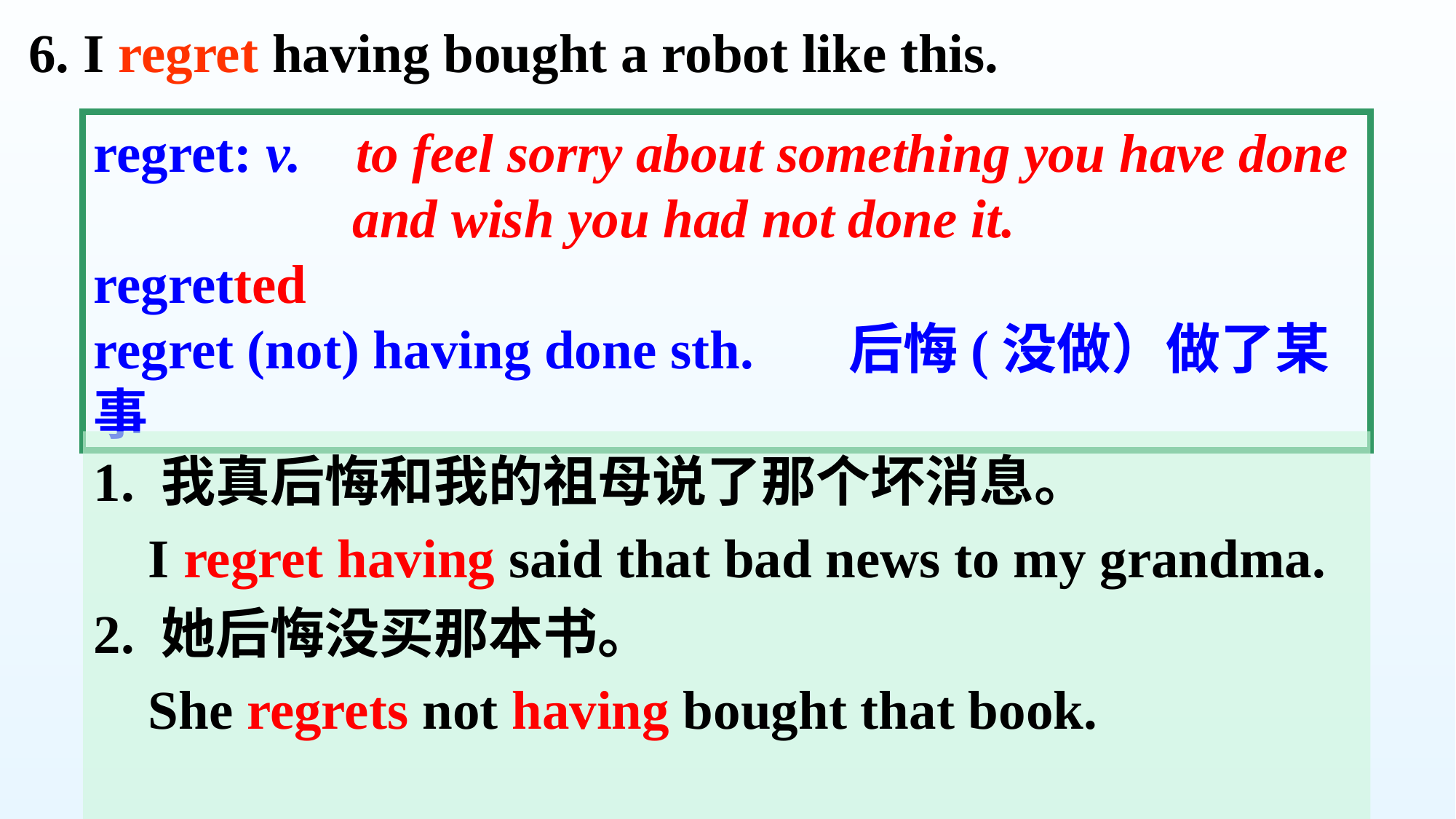

6. I regret having bought a robot like this.
regret: v.    to feel sorry about something you have done
                   and wish you had not done it.
regretted
regret (not) having done sth.      后悔(没做）做了某事
1. 我真后悔和我的祖母说了那个坏消息。
    I regret having said that bad news to my grandma.
2. 她后悔没买那本书。
    She regrets not having bought that book.